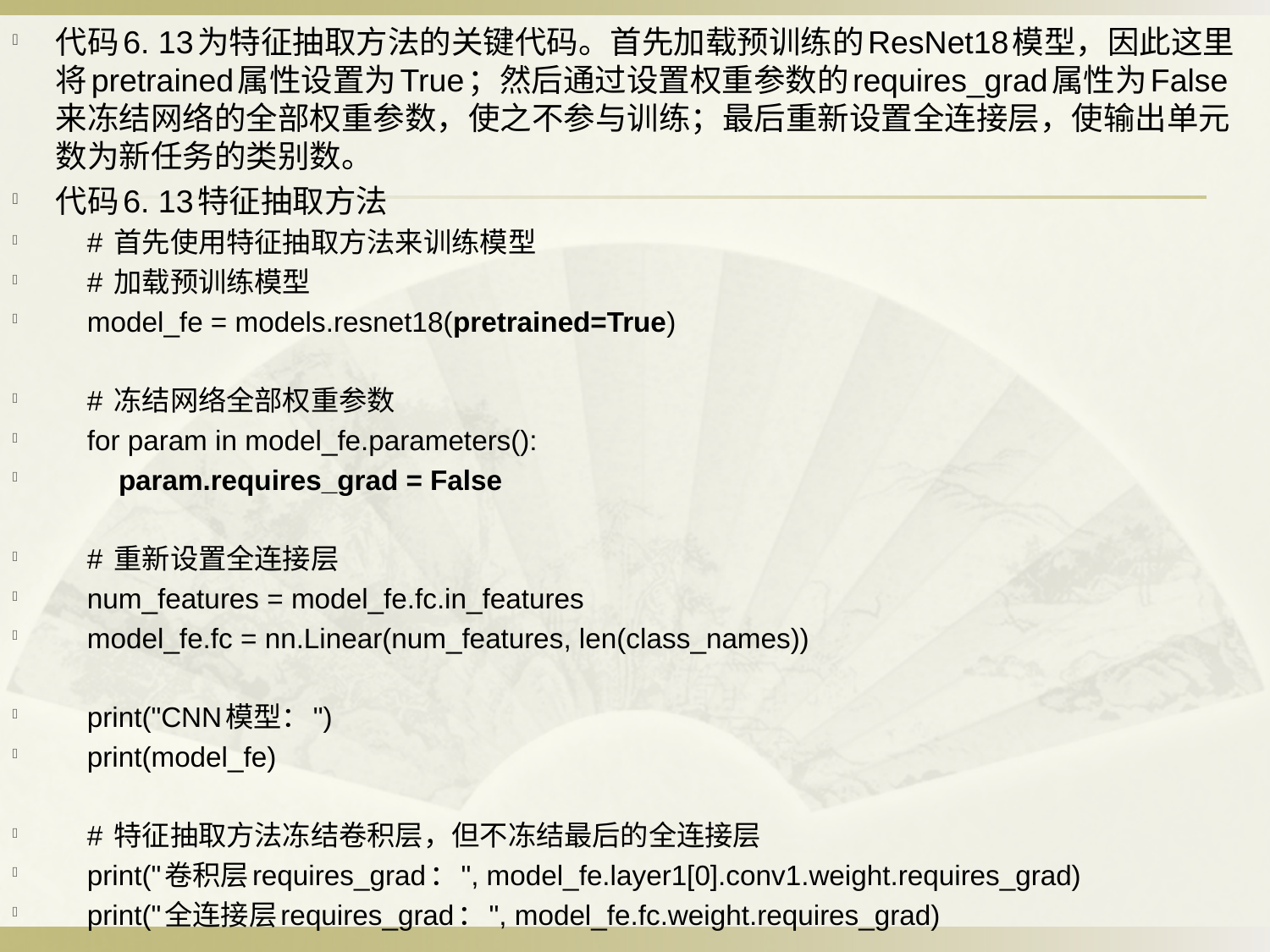

代码6. 13为特征抽取方法的关键代码。首先加载预训练的ResNet18模型，因此这里将pretrained属性设置为True；然后通过设置权重参数的requires_grad属性为False来冻结网络的全部权重参数，使之不参与训练；最后重新设置全连接层，使输出单元数为新任务的类别数。
代码6. 13特征抽取方法
    # 首先使用特征抽取方法来训练模型
    # 加载预训练模型
    model_fe = models.resnet18(pretrained=True)

    # 冻结网络全部权重参数
    for param in model_fe.parameters():
        param.requires_grad = False

    # 重新设置全连接层
    num_features = model_fe.fc.in_features
    model_fe.fc = nn.Linear(num_features, len(class_names))

    print("CNN模型：")
    print(model_fe)

    # 特征抽取方法冻结卷积层，但不冻结最后的全连接层
    print("卷积层requires_grad：", model_fe.layer1[0].conv1.weight.requires_grad)
    print("全连接层requires_grad：", model_fe.fc.weight.requires_grad)